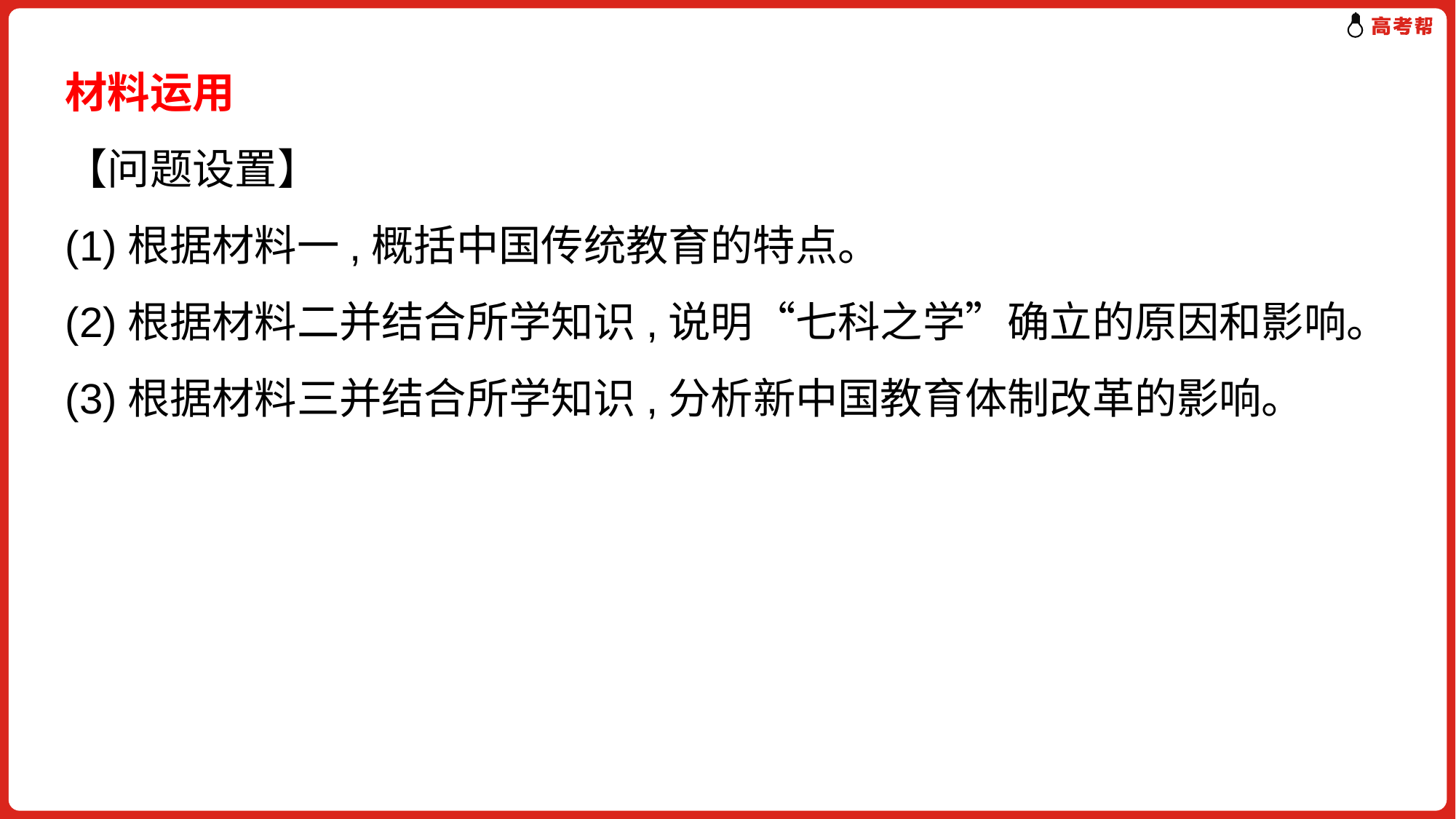

材料运用
【问题设置】
(1)根据材料一,概括中国传统教育的特点。
(2)根据材料二并结合所学知识,说明“七科之学”确立的原因和影响。
(3)根据材料三并结合所学知识,分析新中国教育体制改革的影响。